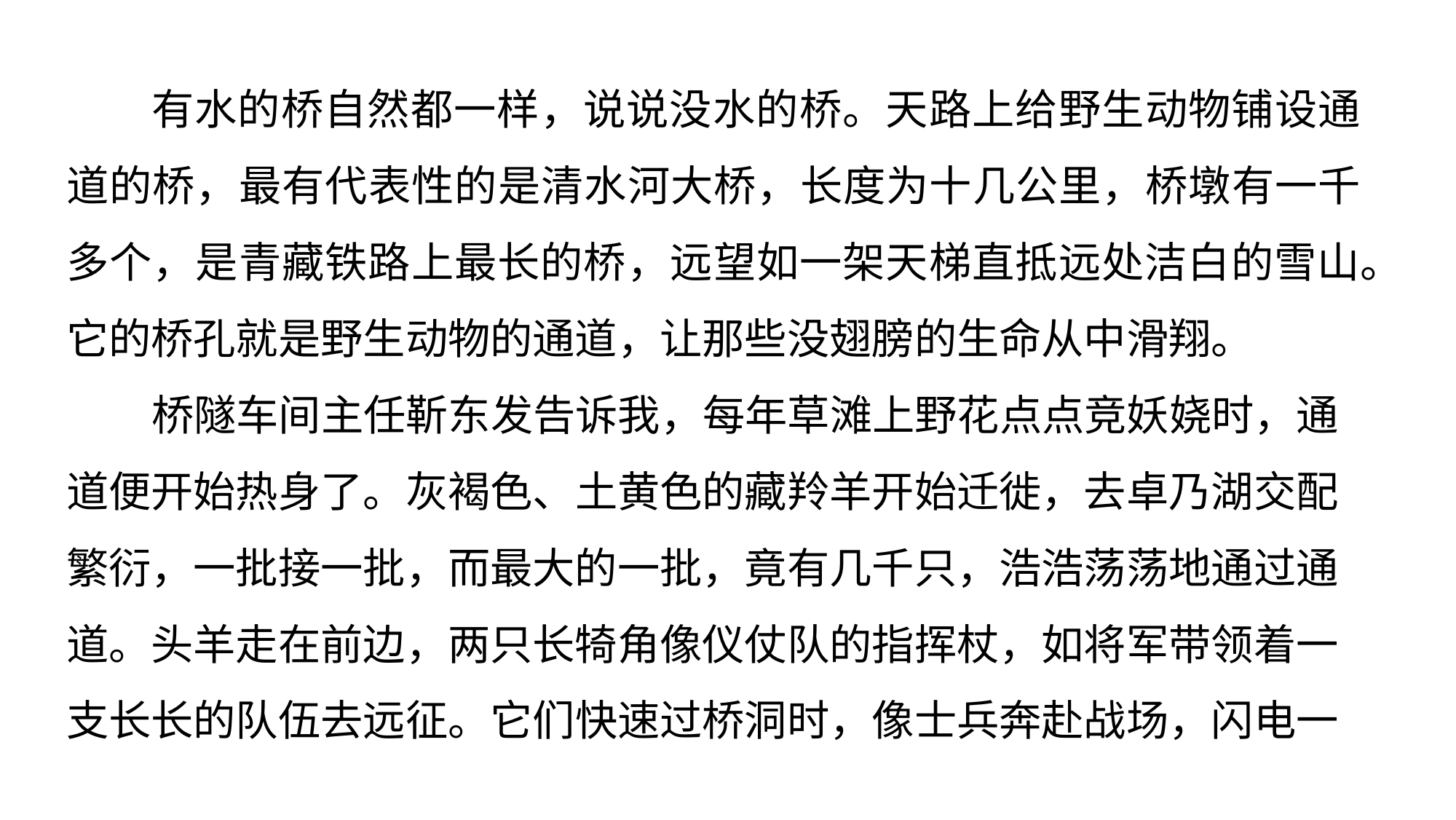

有水的桥自然都一样，说说没水的桥。天路上给野生动物铺设通道的桥，最有代表性的是清水河大桥，长度为十几公里，桥墩有一千多个，是青藏铁路上最长的桥，远望如一架天梯直抵远处洁白的雪山。它的桥孔就是野生动物的通道，让那些没翅膀的生命从中滑翔。
桥隧车间主任靳东发告诉我，每年草滩上野花点点竞妖娆时，通道便开始热身了。灰褐色、土黄色的藏羚羊开始迁徙，去卓乃湖交配繁衍，一批接一批，而最大的一批，竟有几千只，浩浩荡荡地通过通道。头羊走在前边，两只长犄角像仪仗队的指挥杖，如将军带领着一支长长的队伍去远征。它们快速过桥洞时，像士兵奔赴战场，闪电一